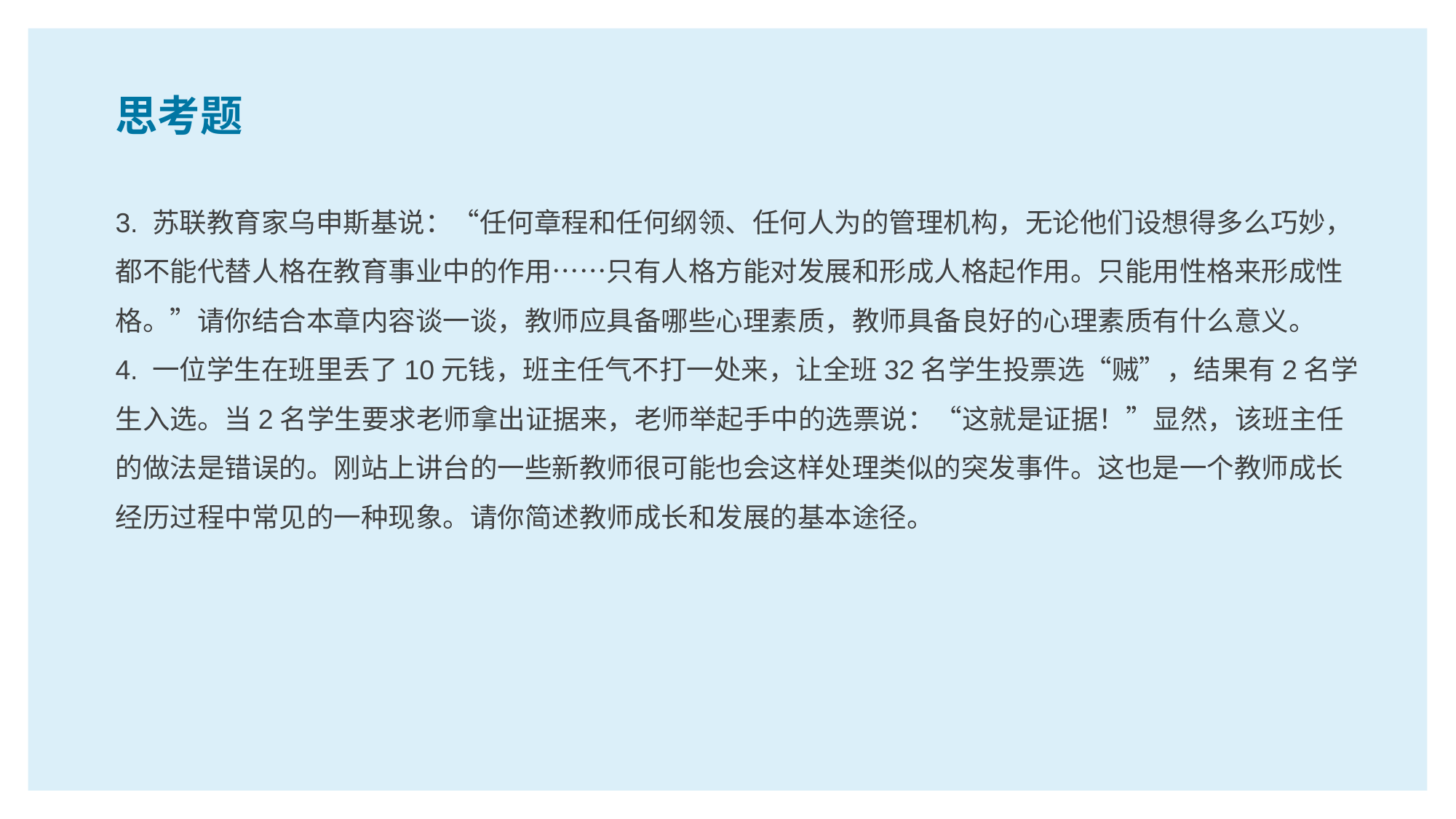

思考题

3. 苏联教育家乌申斯基说：“任何章程和任何纲领、任何人为的管理机构，无论他们设想得多么巧妙，都不能代替人格在教育事业中的作用……只有人格方能对发展和形成人格起作用。只能用性格来形成性格。”请你结合本章内容谈一谈，教师应具备哪些心理素质，教师具备良好的心理素质有什么意义。
4. 一位学生在班里丢了10元钱，班主任气不打一处来，让全班32名学生投票选“贼”，结果有2名学生入选。当2名学生要求老师拿出证据来，老师举起手中的选票说：“这就是证据！”显然，该班主任的做法是错误的。刚站上讲台的一些新教师很可能也会这样处理类似的突发事件。这也是一个教师成长经历过程中常见的一种现象。请你简述教师成长和发展的基本途径。